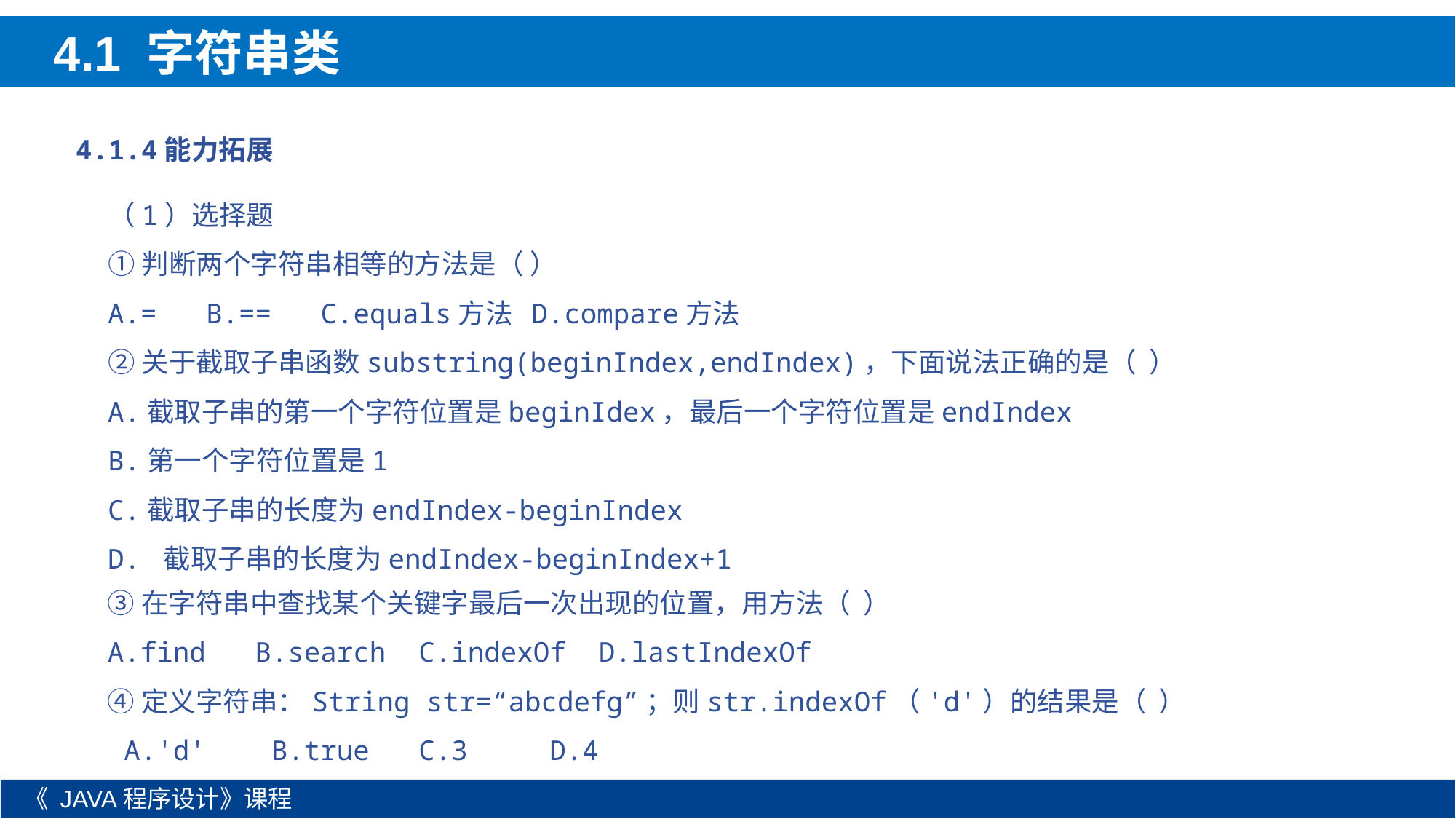

4.1 字符串类
4.1.4能力拓展

（1）选择题
①判断两个字符串相等的方法是（ ）
A.=   B.==   C.equals方法  D.compare方法
②关于截取子串函数substring(beginIndex,endIndex)，下面说法正确的是（  ）
A.截取子串的第一个字符位置是beginIdex，最后一个字符位置是endIndex
B.第一个字符位置是1
C.截取子串的长度为endIndex-beginIndex
D. 截取子串的长度为endIndex-beginIndex+1
③在字符串中查找某个关键字最后一次出现的位置，用方法（  ）
A.find   B.search  C.indexOf  D.lastIndexOf
④定义字符串：String str=“abcdefg”；则str.indexOf（'d'）的结果是（  ）
 A.'d'    B.true   C.3     D.4
《 JAVA程序设计》课程